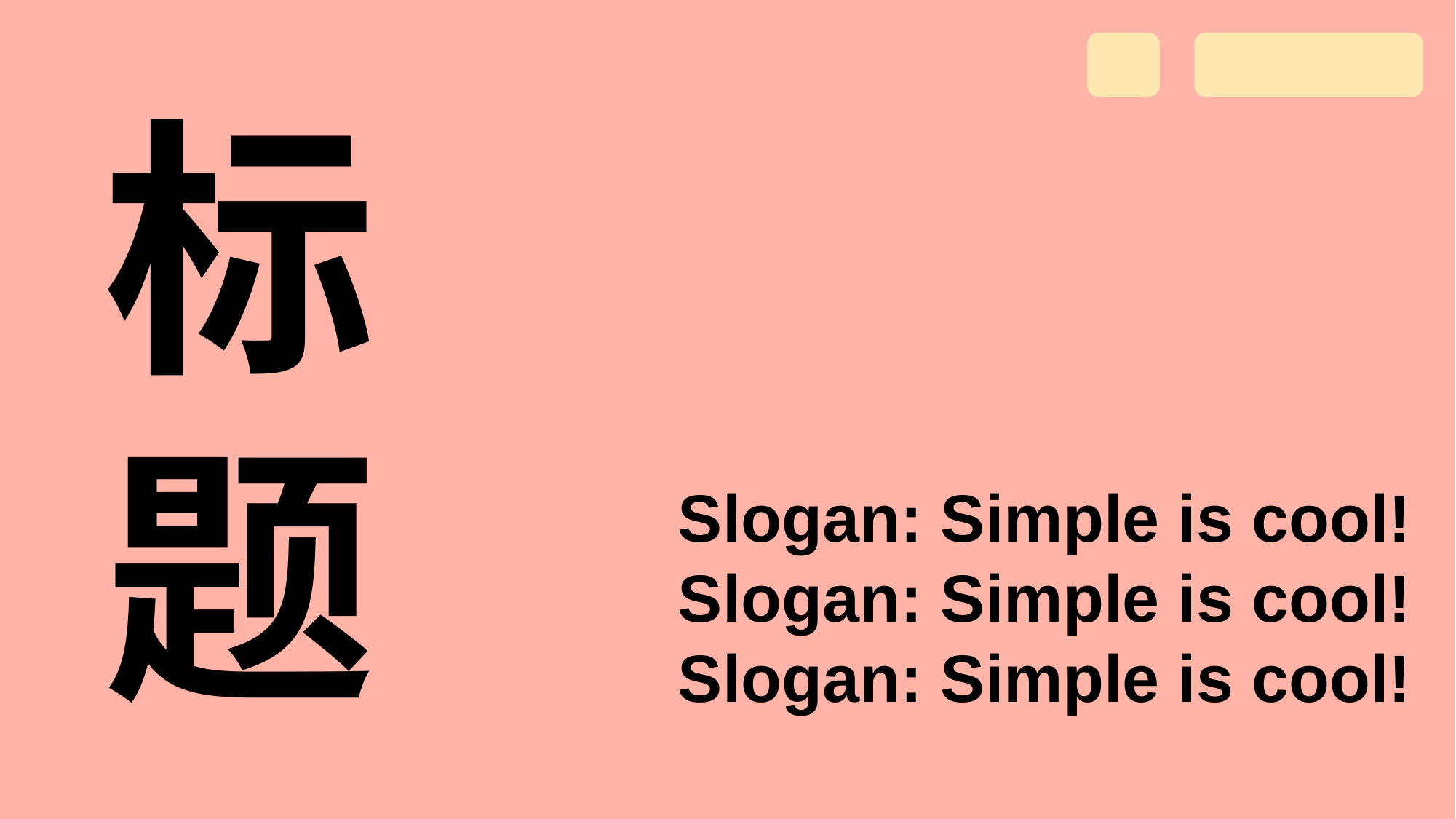

标
题
Slogan: Simple is cool!
Slogan: Simple is cool!
Slogan: Simple is cool!